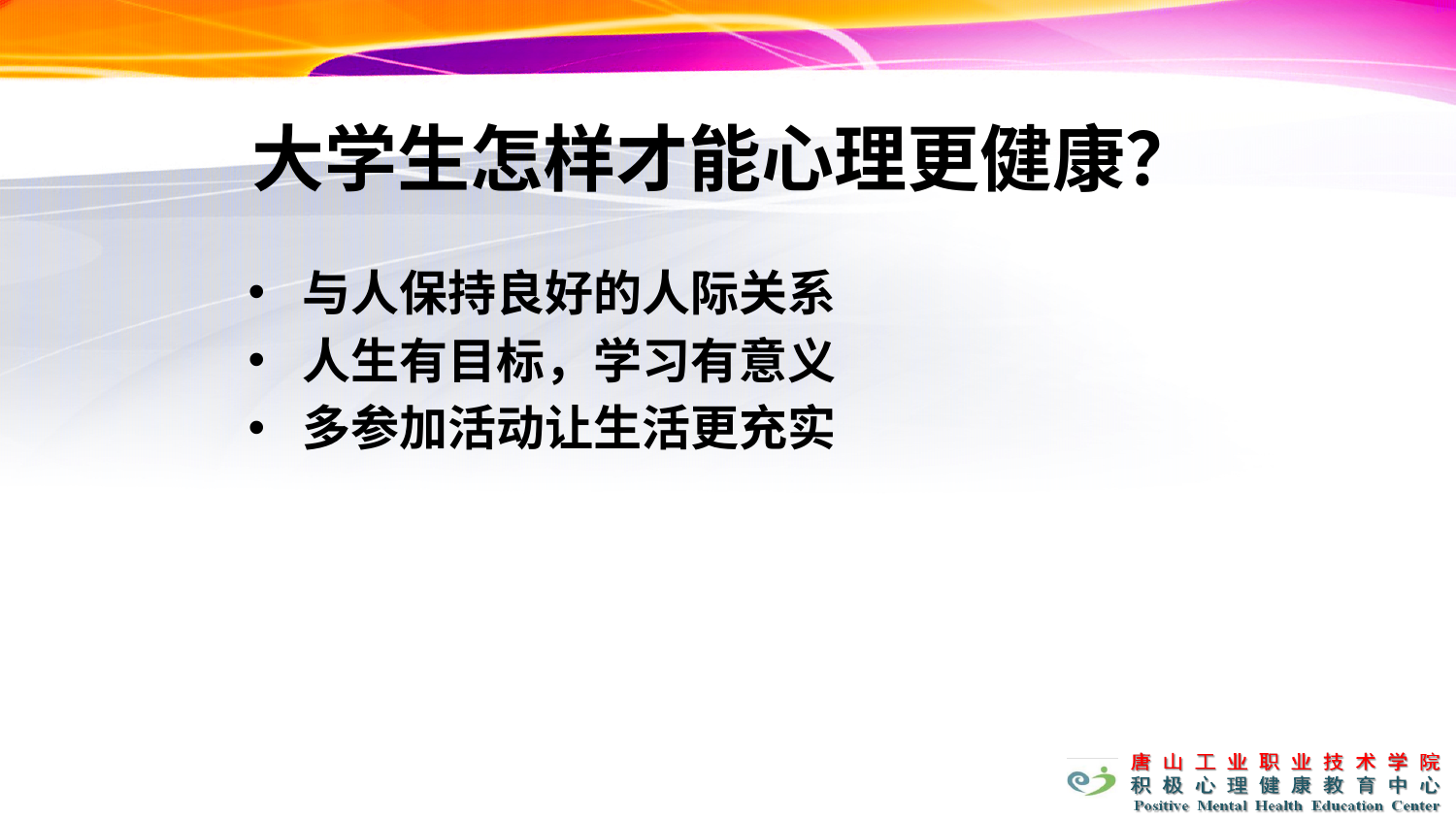

# 大学生怎样才能心理更健康？
与人保持良好的人际关系
人生有目标，学习有意义
多参加活动让生活更充实